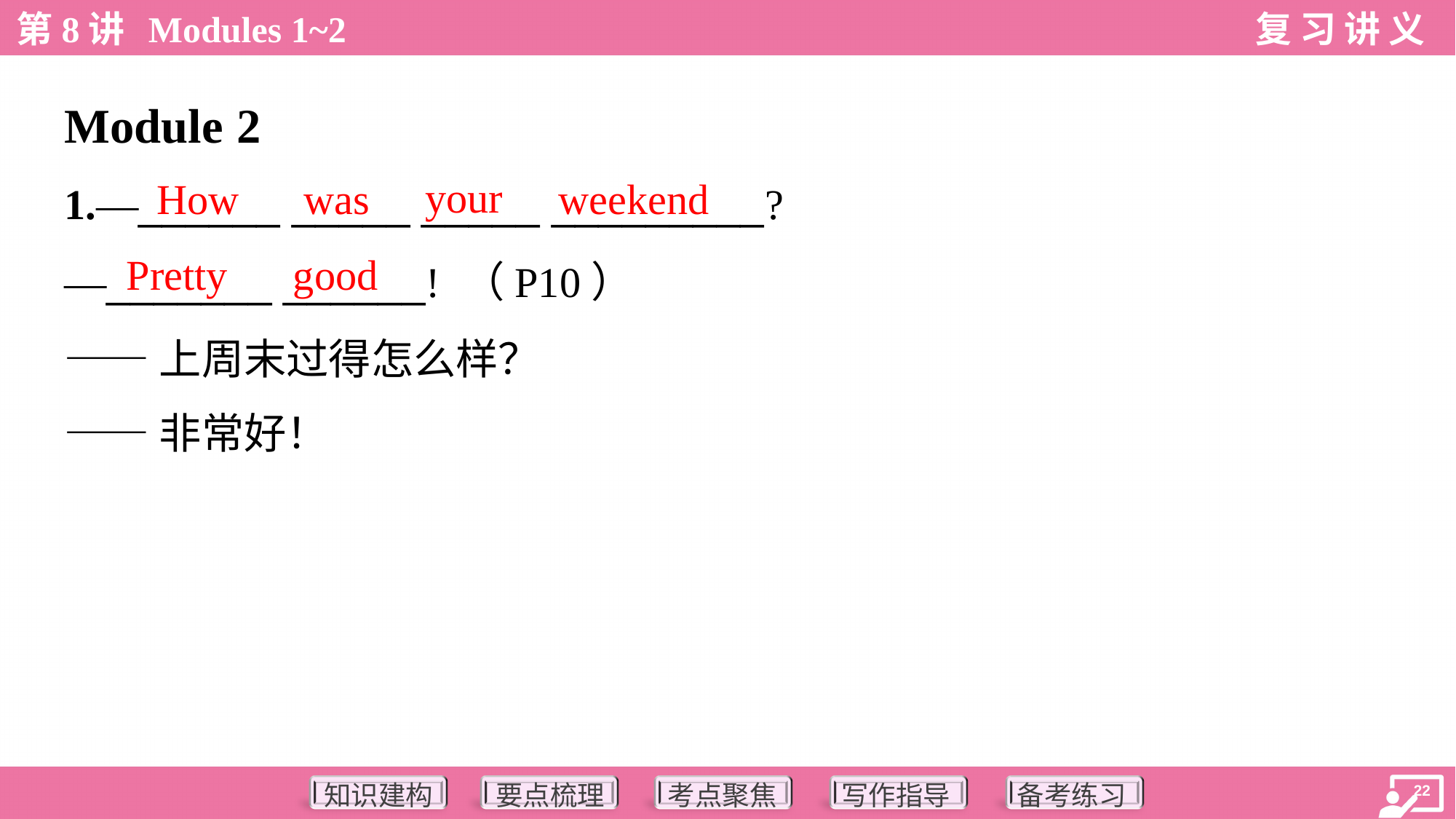

Module 2
your
How
was
weekend
1.—______ _____ _____ _________?
—_______ ______! （P10）
——上周末过得怎么样？
——非常好！
Pretty
good